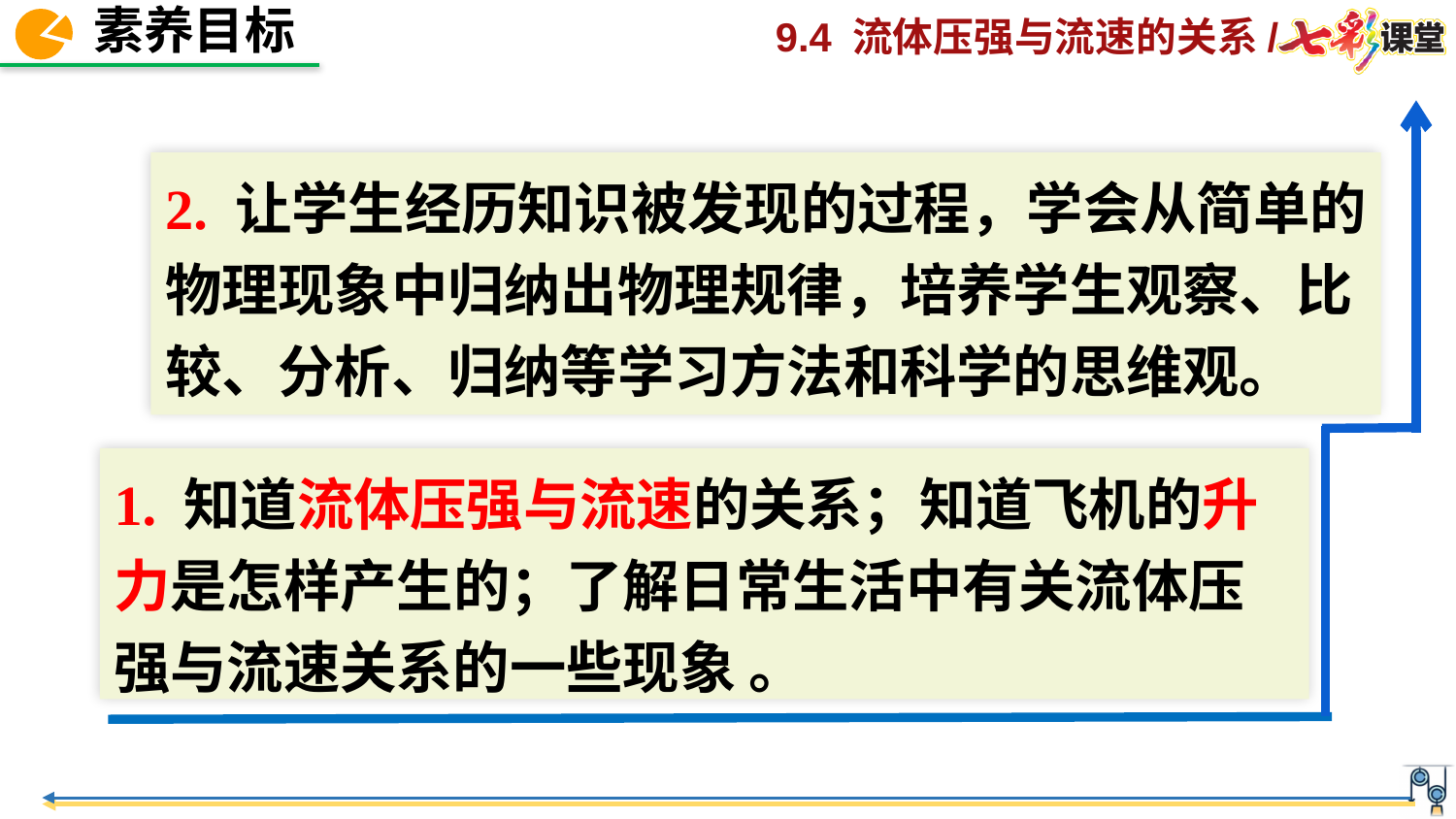

2. 让学生经历知识被发现的过程，学会从简单的物理现象中归纳出物理规律，培养学生观察、比较、分析、归纳等学习方法和科学的思维观。

1. 知道流体压强与流速的关系；知道飞机的升力是怎样产生的；了解日常生活中有关流体压强与流速关系的一些现象 。